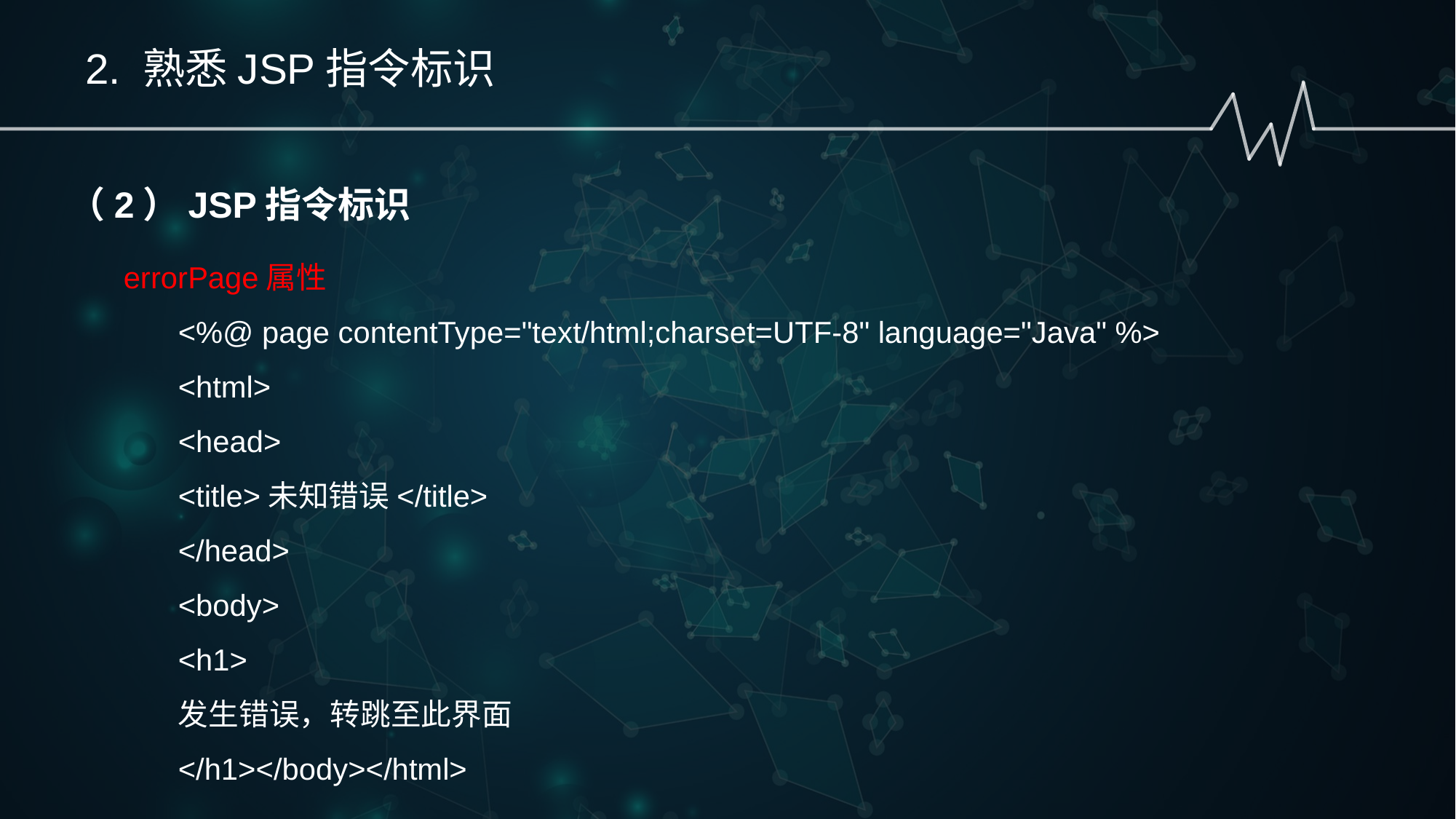

2. 熟悉JSP指令标识
（2）JSP指令标识

errorPage属性
<%@ page contentType="text/html;charset=UTF-8" language="Java" %>
<html>
<head>
<title>未知错误</title>
</head>
<body>
<h1>
发生错误，转跳至此界面
</h1></body></html>